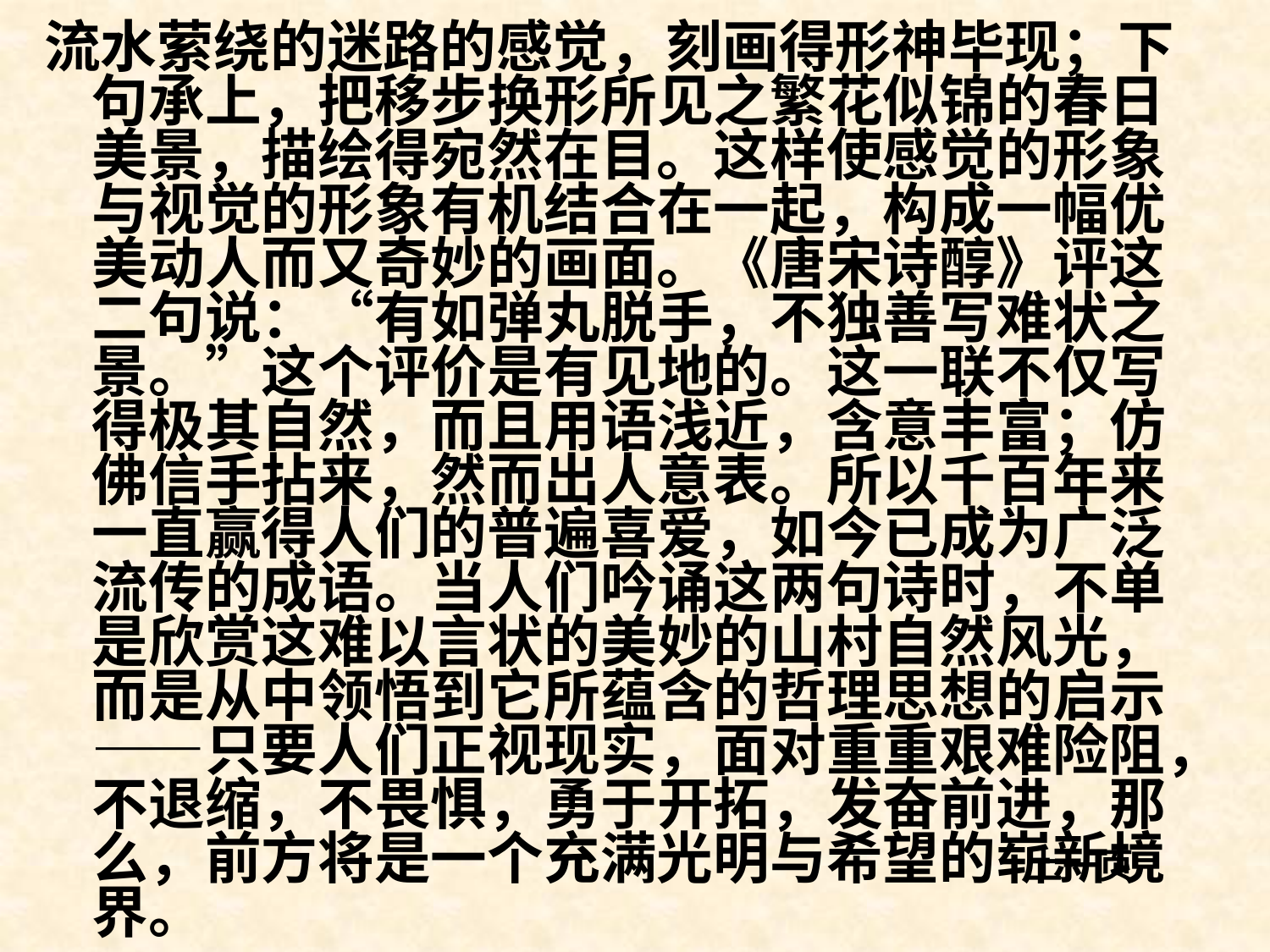

流水萦绕的迷路的感觉，刻画得形神毕现；下句承上，把移步换形所见之繁花似锦的春日美景，描绘得宛然在目。这样使感觉的形象与视觉的形象有机结合在一起，构成一幅优美动人而又奇妙的画面。《唐宋诗醇》评这二句说：“有如弹丸脱手，不独善写难状之景。”这个评价是有见地的。这一联不仅写得极其自然，而且用语浅近，含意丰富；仿佛信手拈来，然而出人意表。所以千百年来一直赢得人们的普遍喜爱，如今已成为广泛流传的成语。当人们吟诵这两句诗时，不单是欣赏这难以言状的美妙的山村自然风光，而是从中领悟到它所蕴含的哲理思想的启示——只要人们正视现实，面对重重艰难险阻，不退缩，不畏惧，勇于开拓，发奋前进，那么，前方将是一个充满光明与希望的崭新境界。
上一页